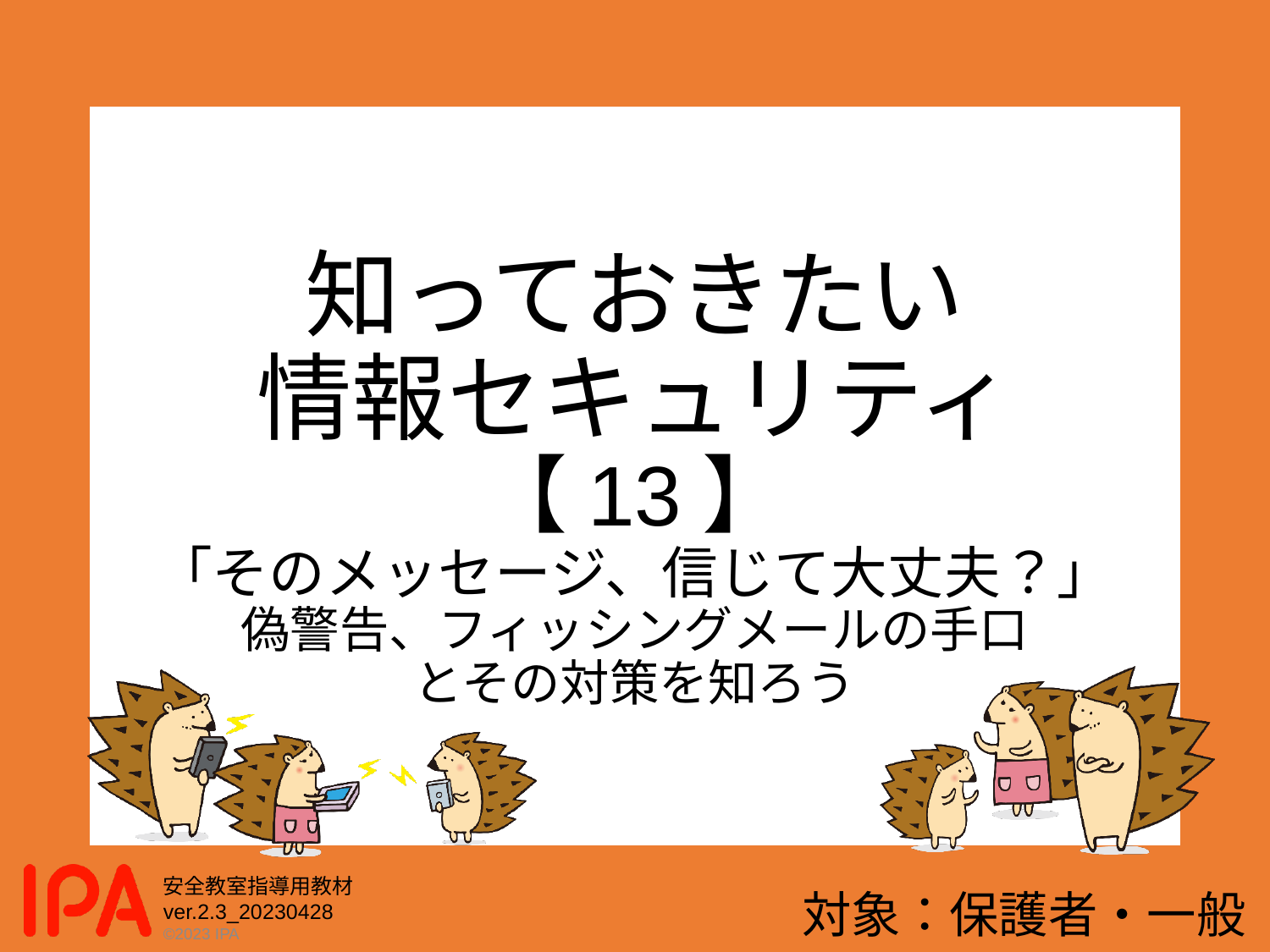

# 知っておきたい 情報セキュリティ 【13】 「そのメッセージ、信じて大丈夫？」 偽警告、フィッシングメールの手口 とその対策を知ろう
対象：保護者・一般